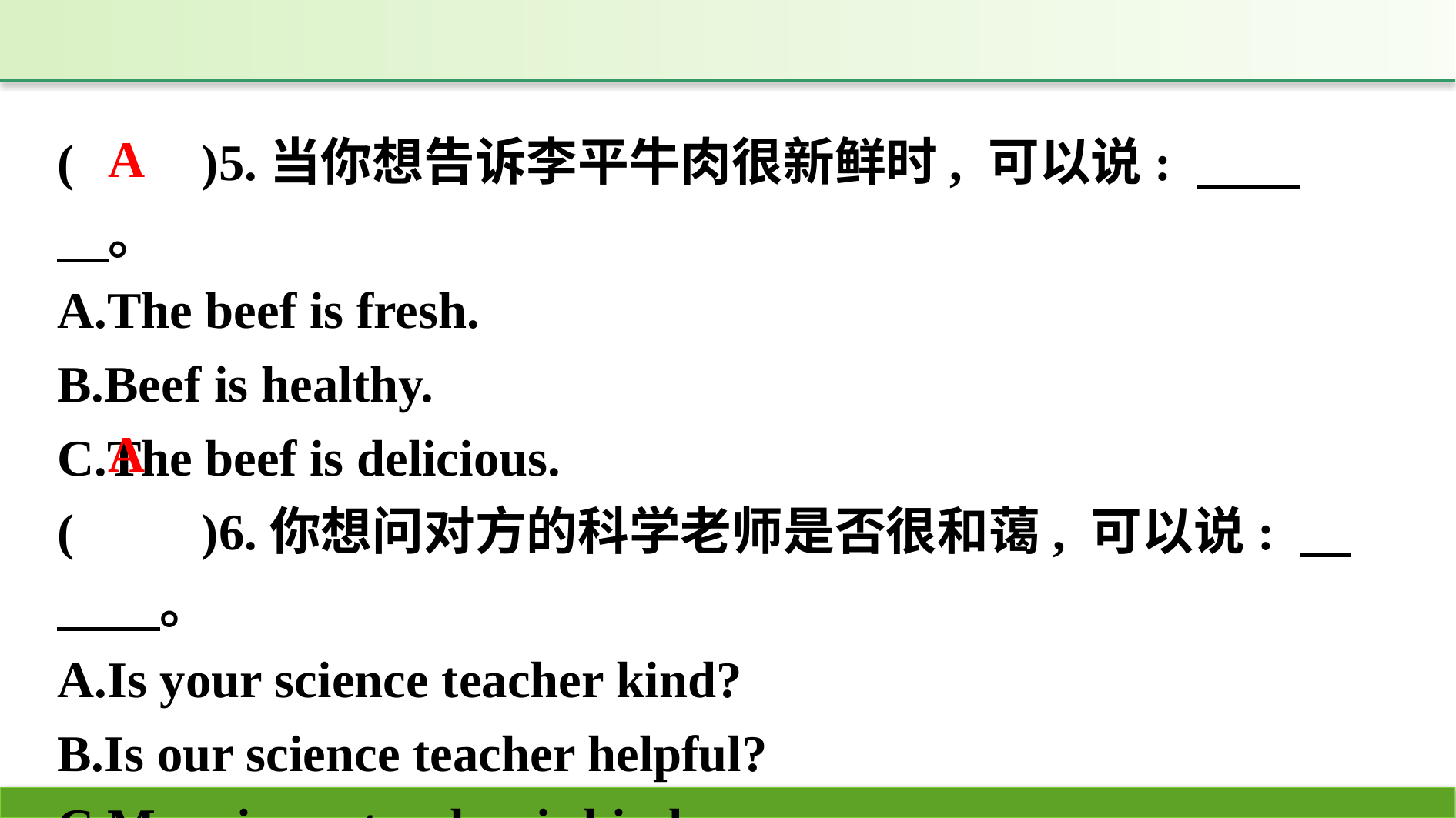

(　　)5.当你想告诉李平牛肉很新鲜时, 可以说: 　　　。
A.The beef is fresh.
B.Beef is healthy.
C.The beef is delicious.
(　　)6.你想问对方的科学老师是否很和蔼, 可以说: 　　　。
A.Is your science teacher kind?
B.Is our science teacher helpful?
C.My science teacher is kind.
A
A